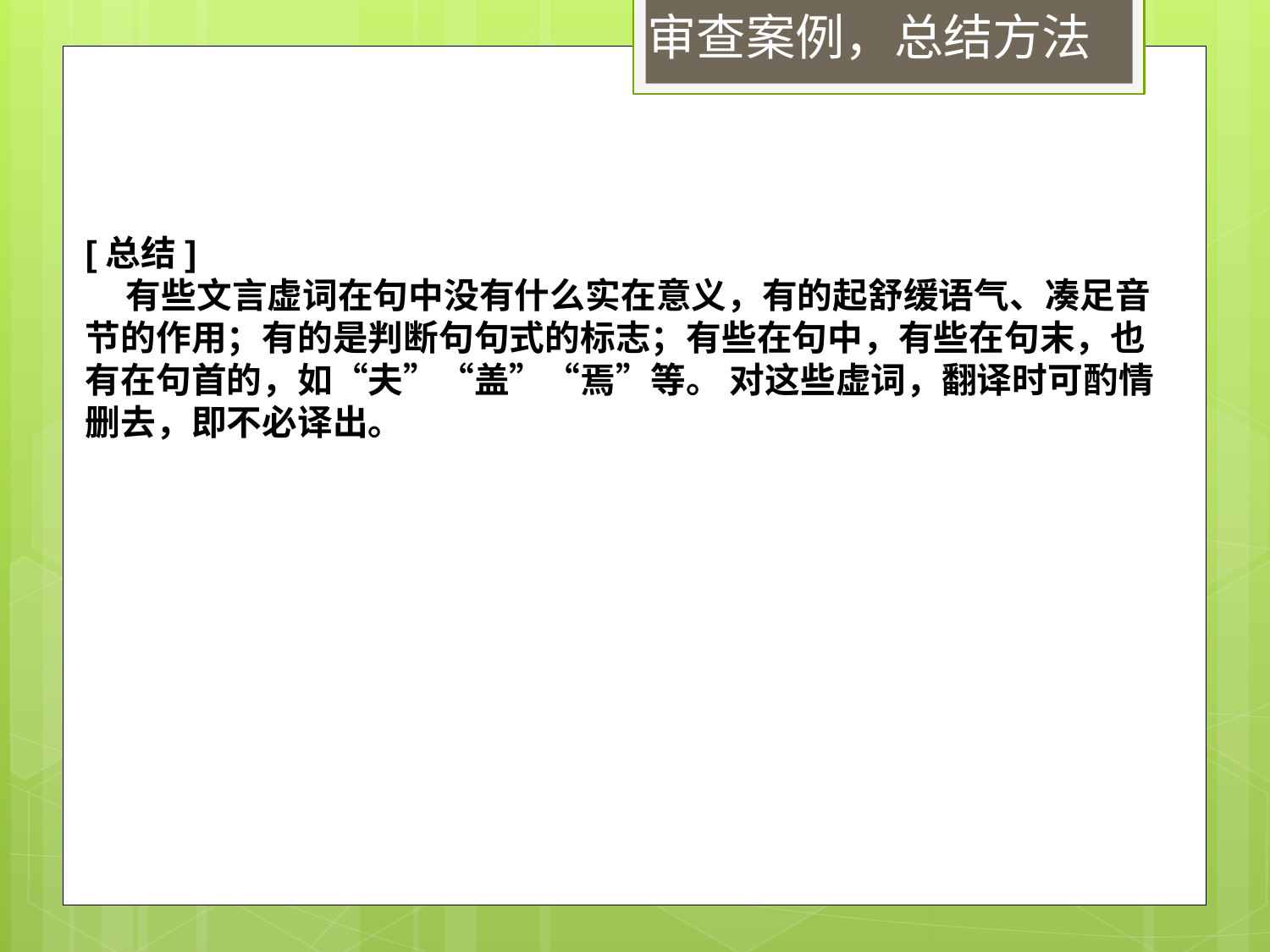

审查案例，总结方法
[总结]
    有些文言虚词在句中没有什么实在意义，有的起舒缓语气、凑足音节的作用；有的是判断句句式的标志；有些在句中，有些在句末，也有在句首的，如“夫”“盖”“焉”等。 对这些虚词，翻译时可酌情删去，即不必译出。